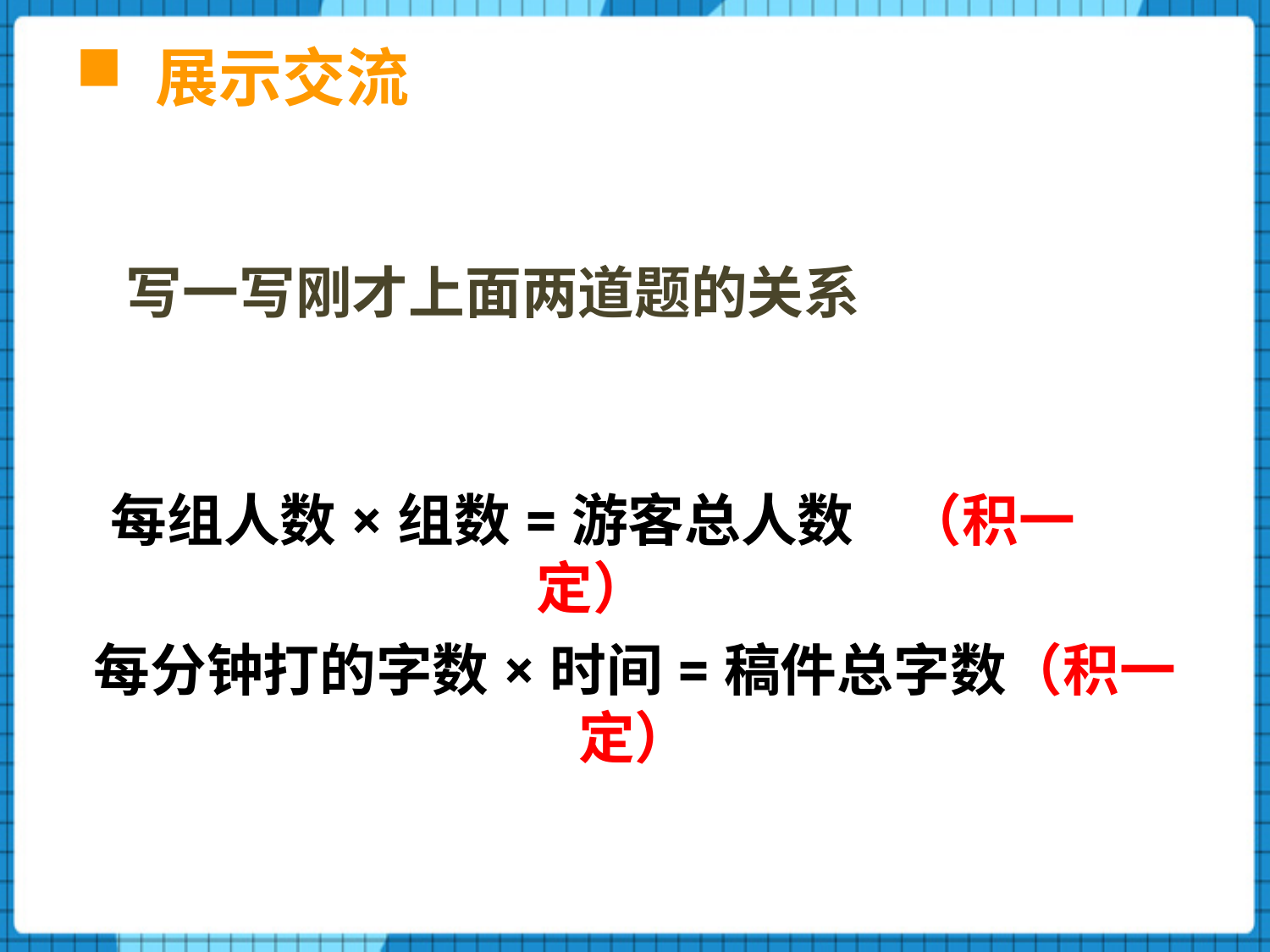

展示交流

写一写刚才上面两道题的关系
每组人数×组数=游客总人数    （积一定）
每分钟打的字数×时间=稿件总字数（积一定）